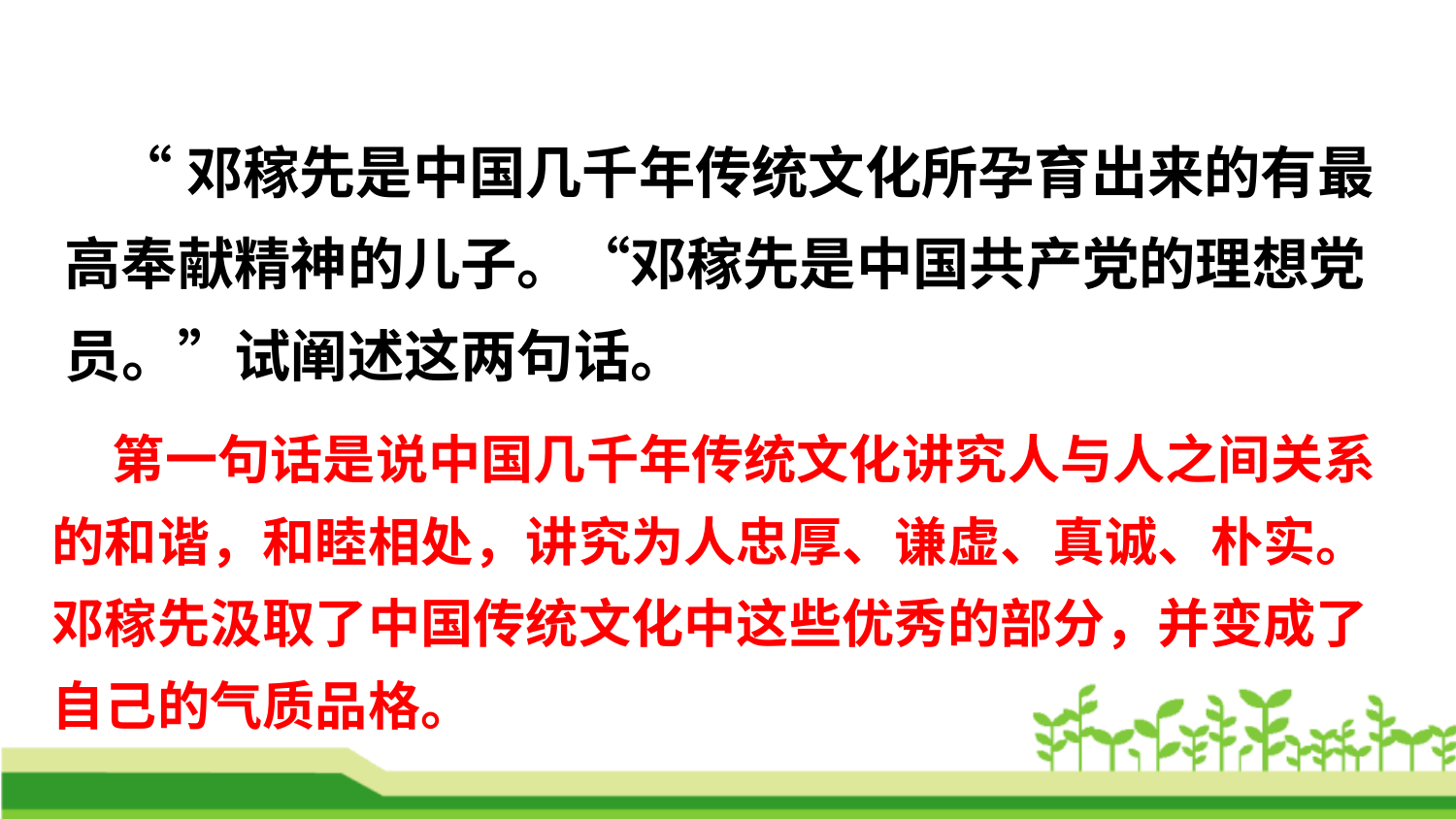

“邓稼先是中国几千年传统文化所孕育出来的有最高奉献精神的儿子。“邓稼先是中国共产党的理想党员。”试阐述这两句话。
    第一句话是说中国几千年传统文化讲究人与人之间关系的和谐，和睦相处，讲究为人忠厚、谦虚、真诚、朴实。邓稼先汲取了中国传统文化中这些优秀的部分，并变成了自己的气质品格。